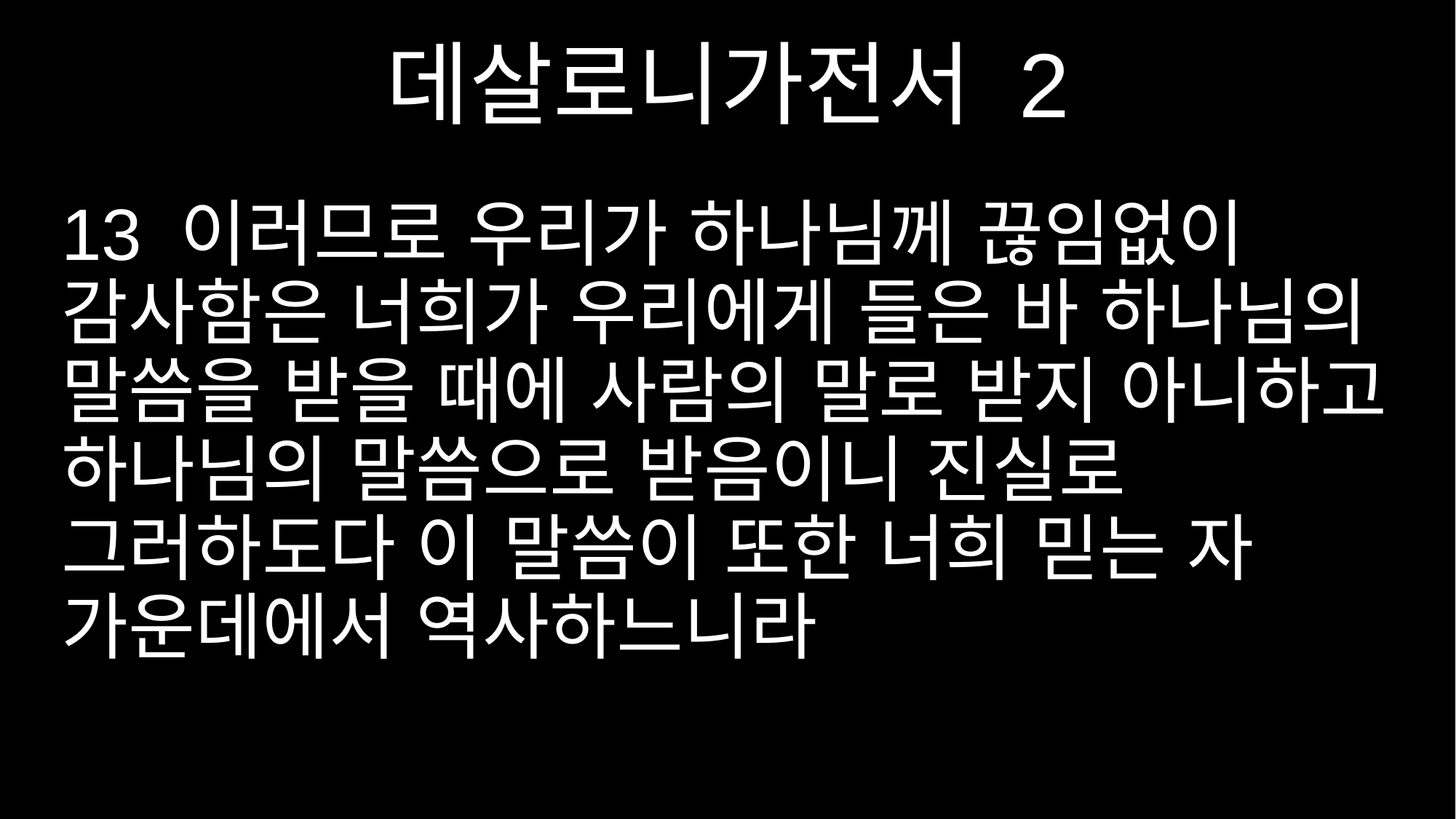

데살로니가전서 2
13 이러므로 우리가 하나님께 끊임없이 감사함은 너희가 우리에게 들은 바 하나님의 말씀을 받을 때에 사람의 말로 받지 아니하고 하나님의 말씀으로 받음이니 진실로 그러하도다 이 말씀이 또한 너희 믿는 자 가운데에서 역사하느니라